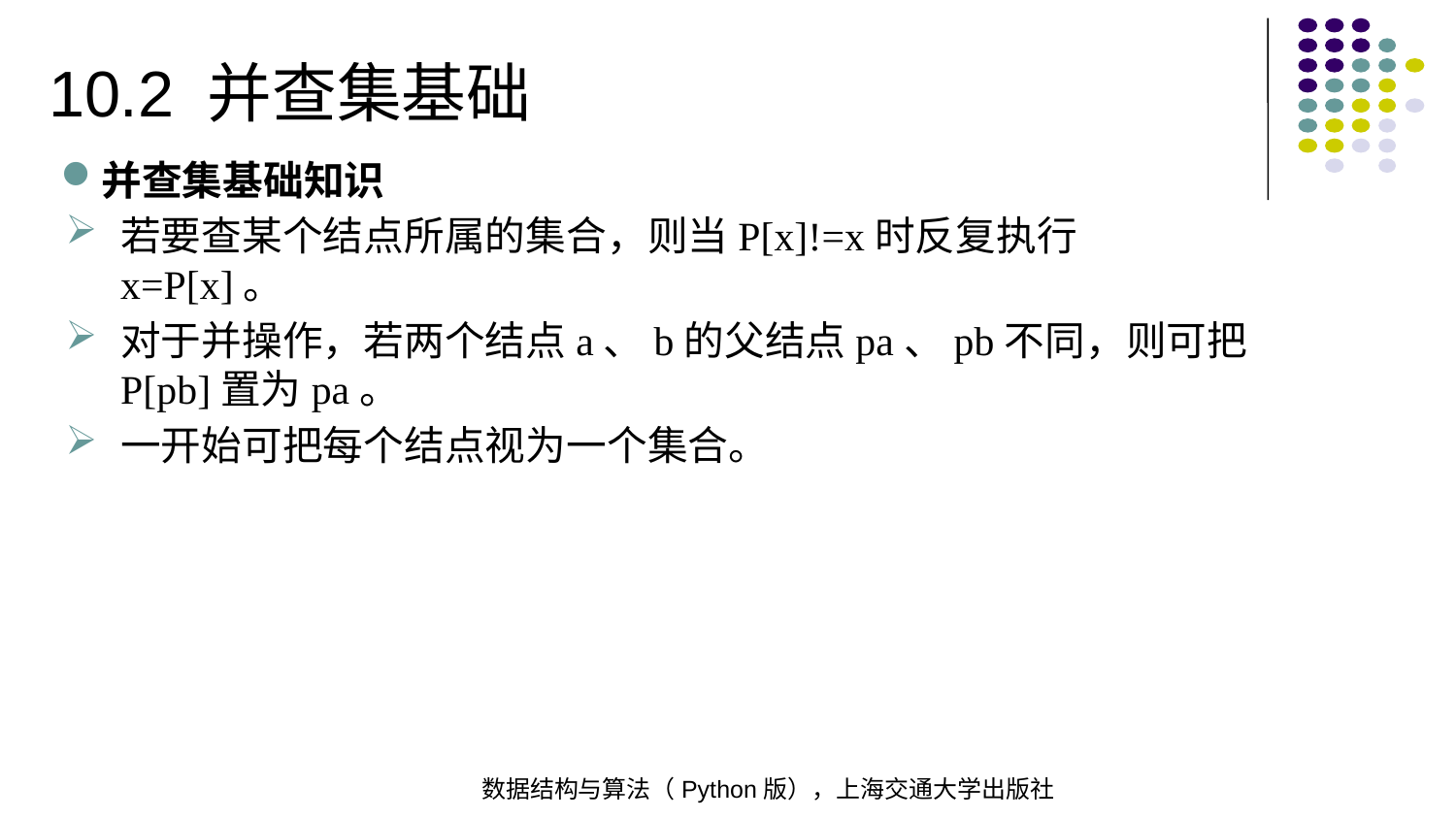

10.2 并查集基础
并查集基础知识
若要查某个结点所属的集合，则当P[x]!=x时反复执行x=P[x]。
对于并操作，若两个结点a、b的父结点pa、pb不同，则可把P[pb]置为pa。
一开始可把每个结点视为一个集合。